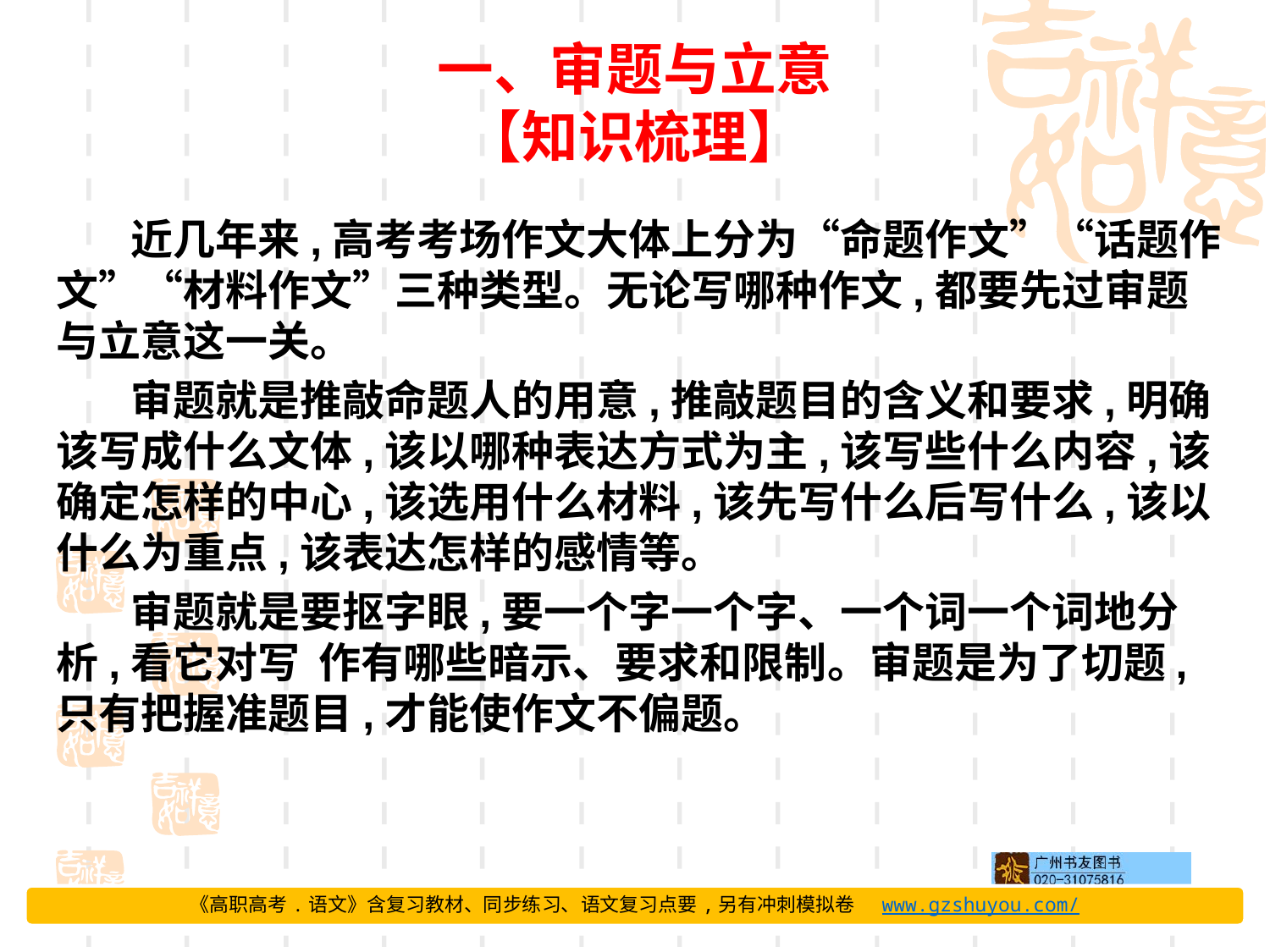

# 一、审题与立意 【知识梳理】
近几年来,高考考场作文大体上分为“命题作文”“话题作文”“材料作文”三种类型。无论写哪种作文,都要先过审题与立意这一关。
审题就是推敲命题人的用意,推敲题目的含义和要求,明确该写成什么文体,该以哪种表达方式为主,该写些什么内容,该确定怎样的中心,该选用什么材料,该先写什么后写什么,该以什么为重点,该表达怎样的感情等。
审题就是要抠字眼,要一个字一个字、一个词一个词地分析,看它对写  作有哪些暗示、要求和限制。审题是为了切题,只有把握准题目,才能使作文不偏题。